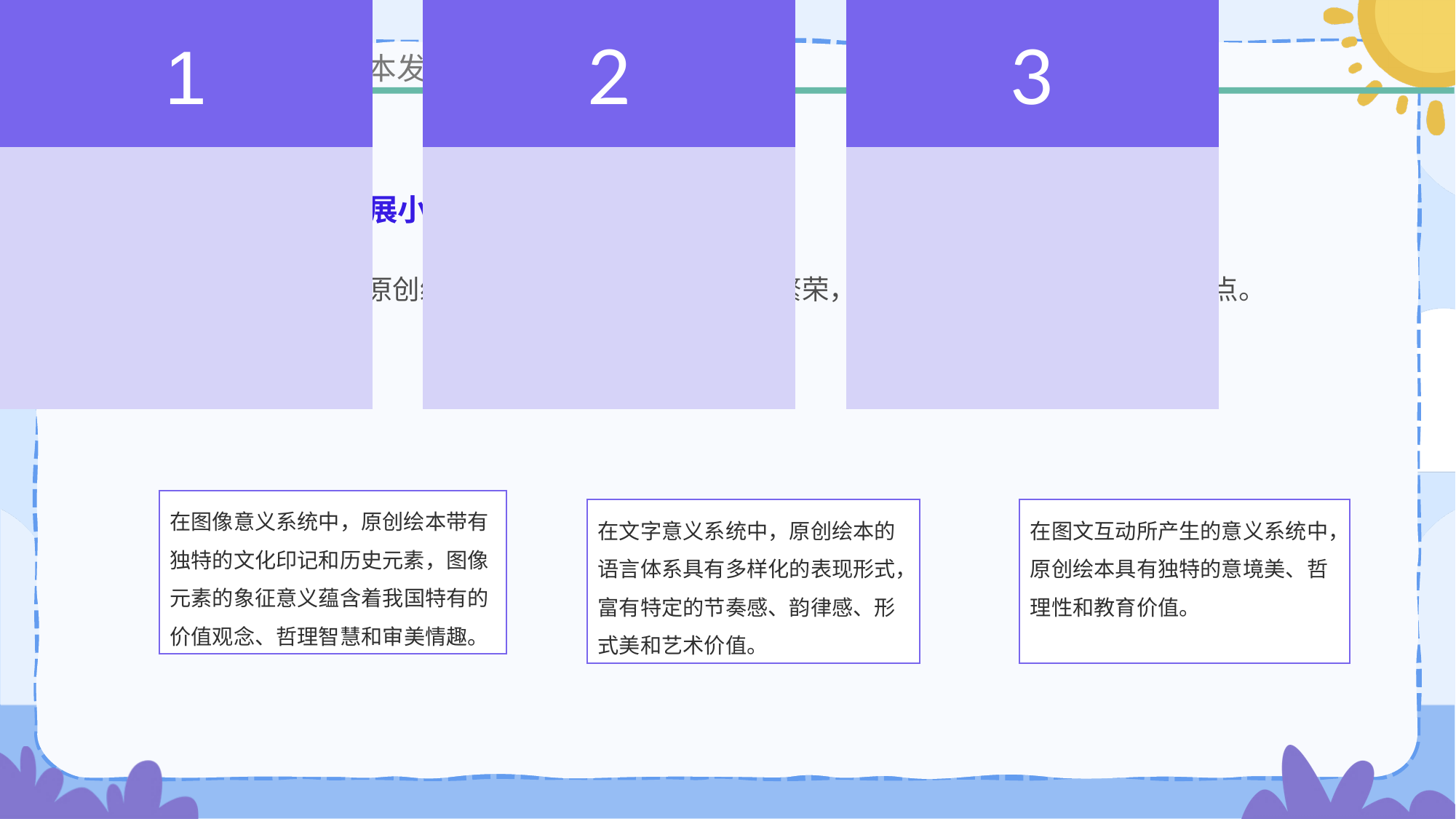

任务一
国内绘本发展概况

国内绘本发展小结
进入新世纪，国内原创绘本的出版由探索期而知发展繁荣，形成了其特有的发展轨迹与特点。

1

2

3

在图像意义系统中，原创绘本带有独特的文化印记和历史元素，图像元素的象征意义蕴含着我国特有的价值观念、哲理智慧和审美情趣。
在文字意义系统中，原创绘本的语言体系具有多样化的表现形式，富有特定的节奏感、韵律感、形式美和艺术价值。
在图文互动所产生的意义系统中，原创绘本具有独特的意境美、哲理性和教育价值。